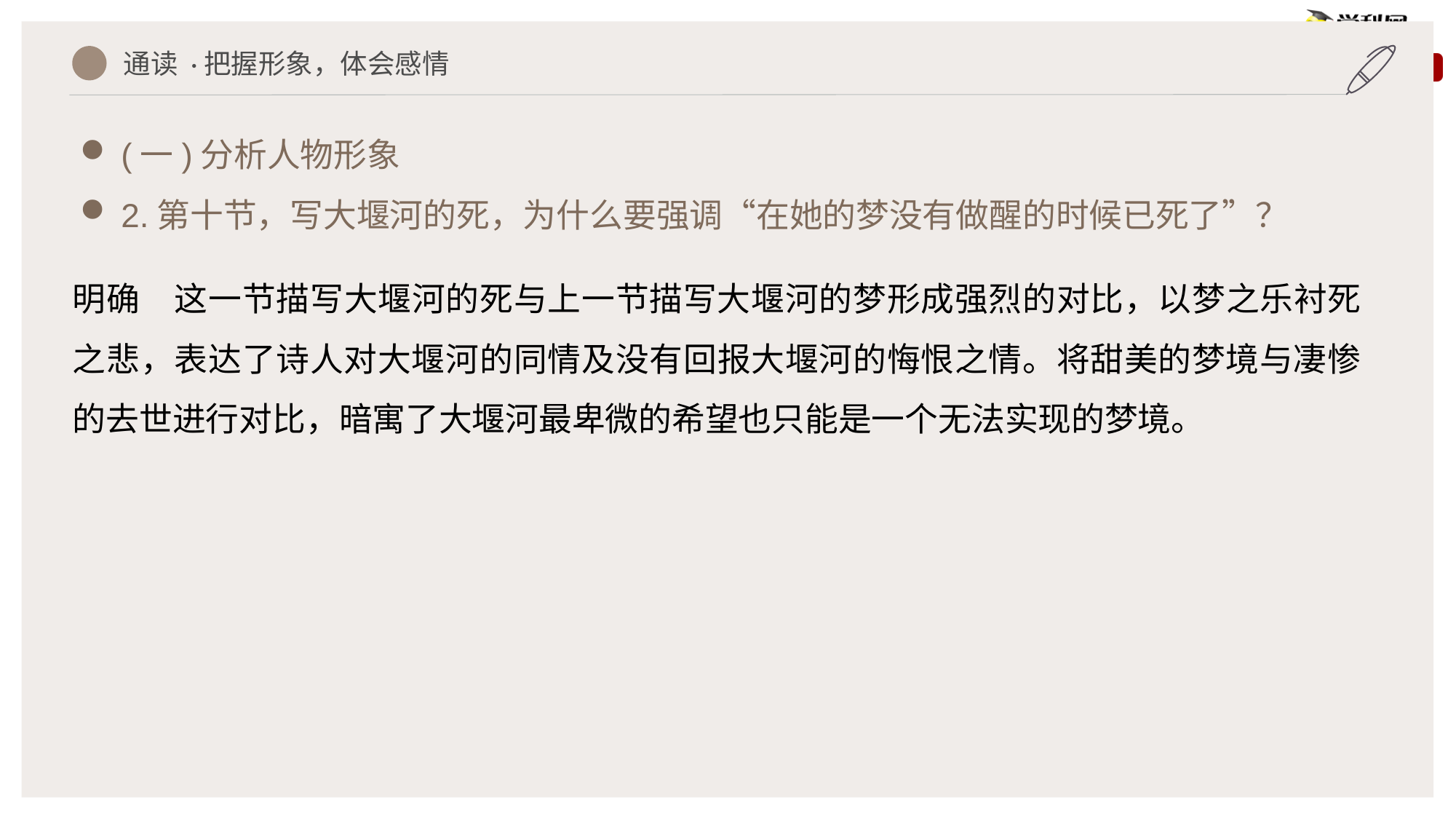

通读 ·把握形象，体会感情

(一)分析人物形象
2.第十节，写大堰河的死，为什么要强调“在她的梦没有做醒的时候已死了”？
明确　这一节描写大堰河的死与上一节描写大堰河的梦形成强烈的对比，以梦之乐衬死之悲，表达了诗人对大堰河的同情及没有回报大堰河的悔恨之情。将甜美的梦境与凄惨的去世进行对比，暗寓了大堰河最卑微的希望也只能是一个无法实现的梦境。